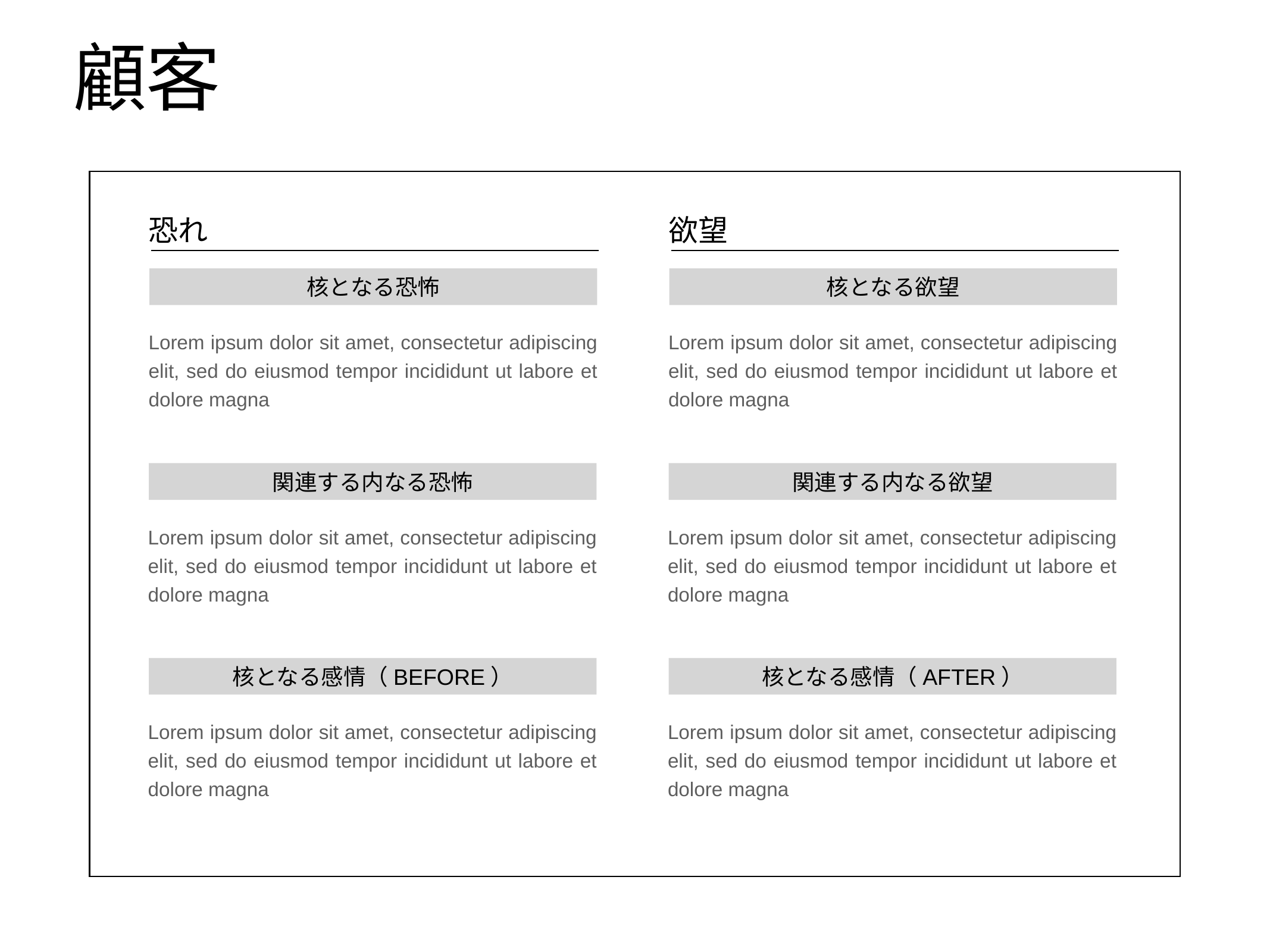

12
# 顧客

恐れ
欲望

核となる恐怖
核となる欲望
Lorem ipsum dolor sit amet, consectetur adipiscing elit, sed do eiusmod tempor incididunt ut labore et dolore magna
Lorem ipsum dolor sit amet, consectetur adipiscing elit, sed do eiusmod tempor incididunt ut labore et dolore magna
関連する内なる恐怖
関連する内なる欲望
Lorem ipsum dolor sit amet, consectetur adipiscing elit, sed do eiusmod tempor incididunt ut labore et dolore magna
Lorem ipsum dolor sit amet, consectetur adipiscing elit, sed do eiusmod tempor incididunt ut labore et dolore magna
核となる感情（BEFORE）
核となる感情（AFTER）
Lorem ipsum dolor sit amet, consectetur adipiscing elit, sed do eiusmod tempor incididunt ut labore et dolore magna
Lorem ipsum dolor sit amet, consectetur adipiscing elit, sed do eiusmod tempor incididunt ut labore et dolore magna